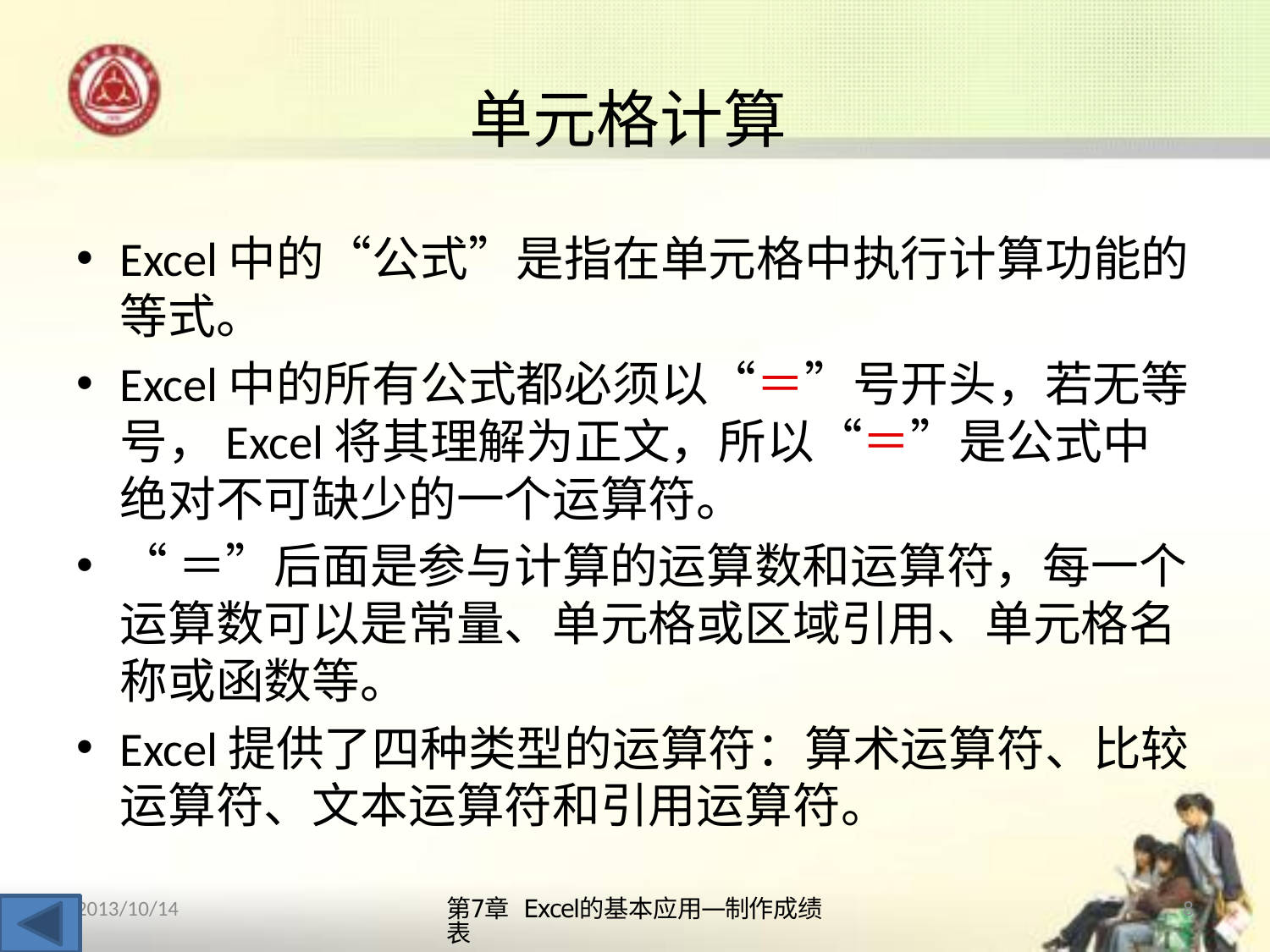

# 单元格计算
Excel中的“公式”是指在单元格中执行计算功能的等式。
Excel中的所有公式都必须以“＝”号开头，若无等号，Excel将其理解为正文，所以“＝”是公式中绝对不可缺少的一个运算符。
“＝”后面是参与计算的运算数和运算符，每一个运算数可以是常量、单元格或区域引用、单元格名称或函数等。
Excel提供了四种类型的运算符：算术运算符、比较运算符、文本运算符和引用运算符。
第7章  Excel的基本应用—制作成绩表
8
2013/10/14